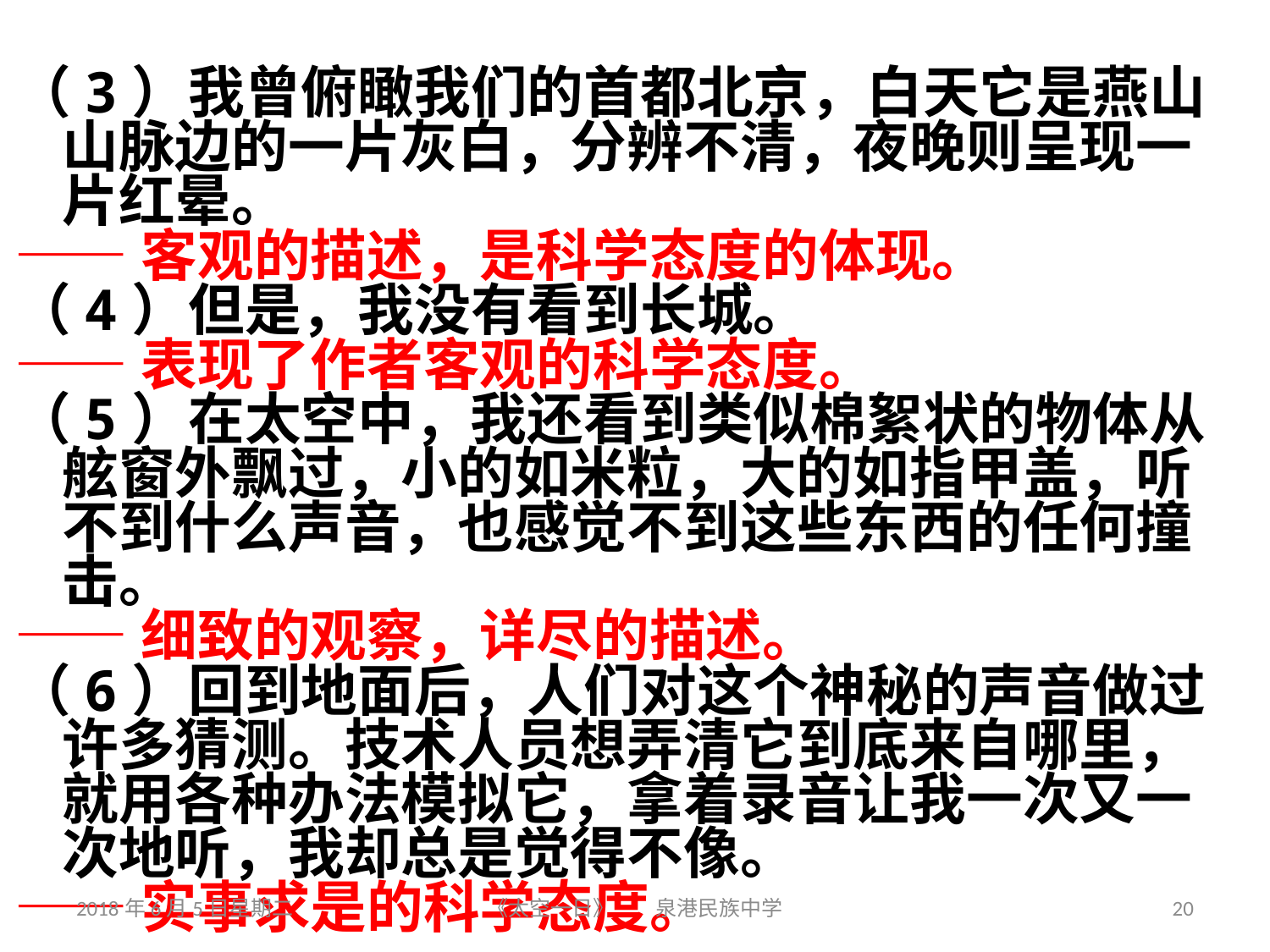

（3）我曾俯瞰我们的首都北京，白天它是燕山山脉边的一片灰白，分辨不清，夜晚则呈现一片红晕。
——客观的描述，是科学态度的体现。
（4）但是，我没有看到长城。
——表现了作者客观的科学态度。
（5）在太空中，我还看到类似棉絮状的物体从舷窗外飘过，小的如米粒，大的如指甲盖，听不到什么声音，也感觉不到这些东西的任何撞击。
——细致的观察，详尽的描述。
（6）回到地面后，人们对这个神秘的声音做过许多猜测。技术人员想弄清它到底来自哪里，就用各种办法模拟它，拿着录音让我一次又一次地听，我却总是觉得不像。
——实事求是的科学态度。

2018年6月5日星期二
《太空一日》         泉港民族中学
20